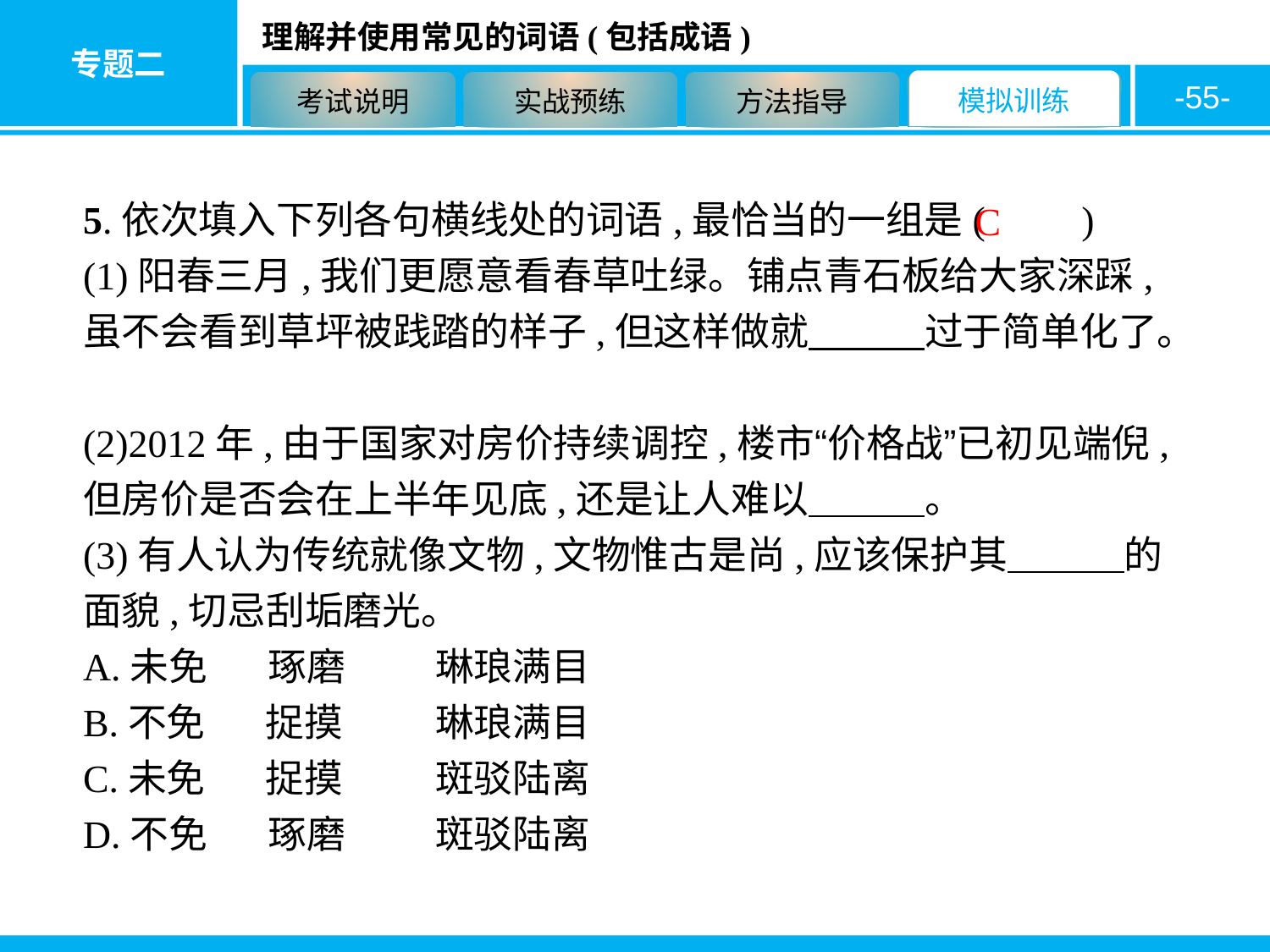

-55-
5.依次填入下列各句横线处的词语,最恰当的一组是(　　)
(1)阳春三月,我们更愿意看春草吐绿。铺点青石板给大家深踩,虽不会看到草坪被践踏的样子,但这样做就　　　过于简单化了。
(2)2012年,由于国家对房价持续调控,楼市“价格战”已初见端倪,但房价是否会在上半年见底,还是让人难以　　　。
(3)有人认为传统就像文物,文物惟古是尚,应该保护其　　　的面貌,切忌刮垢磨光。
A.未免　  琢磨　	琳琅满目
B.不免　  捉摸　　	琳琅满目
C.未免　  捉摸　　	斑驳陆离
D.不免　  琢磨　　	斑驳陆离
C